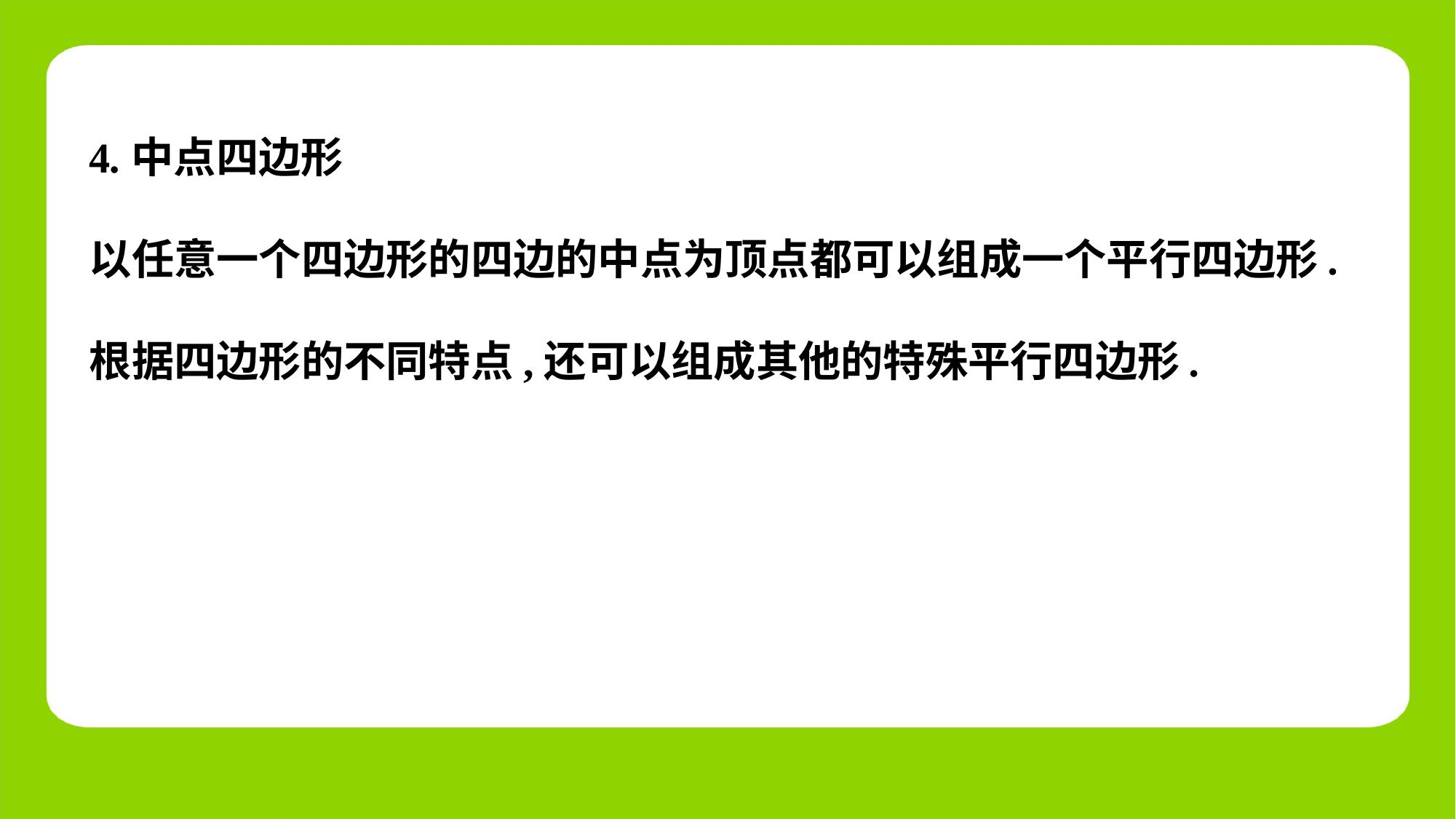

4.中点四边形
以任意一个四边形的四边的中点为顶点都可以组成一个平行四边形.根据四边形的不同特点,还可以组成其他的特殊平行四边形.